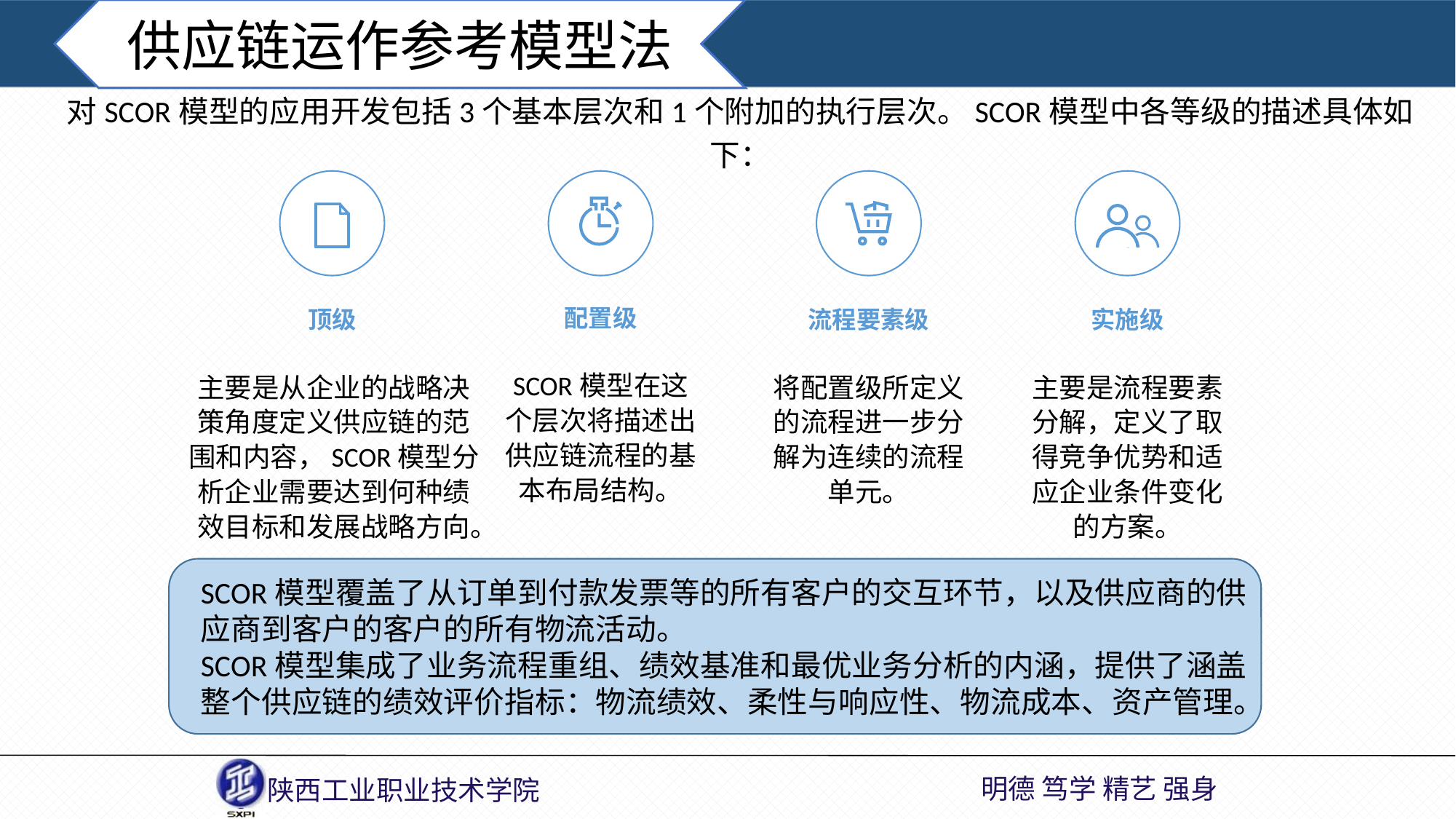

供应链运作参考模型法
对SCOR模型的应用开发包括3个基本层次和1个附加的执行层次。SCOR模型中各等级的描述具体如下：

配置级
顶级
流程要素级
实施级
SCOR模型在这个层次将描述出供应链流程的基本布局结构。
将配置级所定义的流程进一步分解为连续的流程单元。
主要是流程要素分解，定义了取得竞争优势和适应企业条件变化的方案。
主要是从企业的战略决策角度定义供应链的范围和内容，SCOR模型分析企业需要达到何种绩效目标和发展战略方向。

SCOR模型覆盖了从订单到付款发票等的所有客户的交互环节，以及供应商的供应商到客户的客户的所有物流活动。
SCOR模型集成了业务流程重组、绩效基准和最优业务分析的内涵，提供了涵盖整个供应链的绩效评价指标：物流绩效、柔性与响应性、物流成本、资产管理。